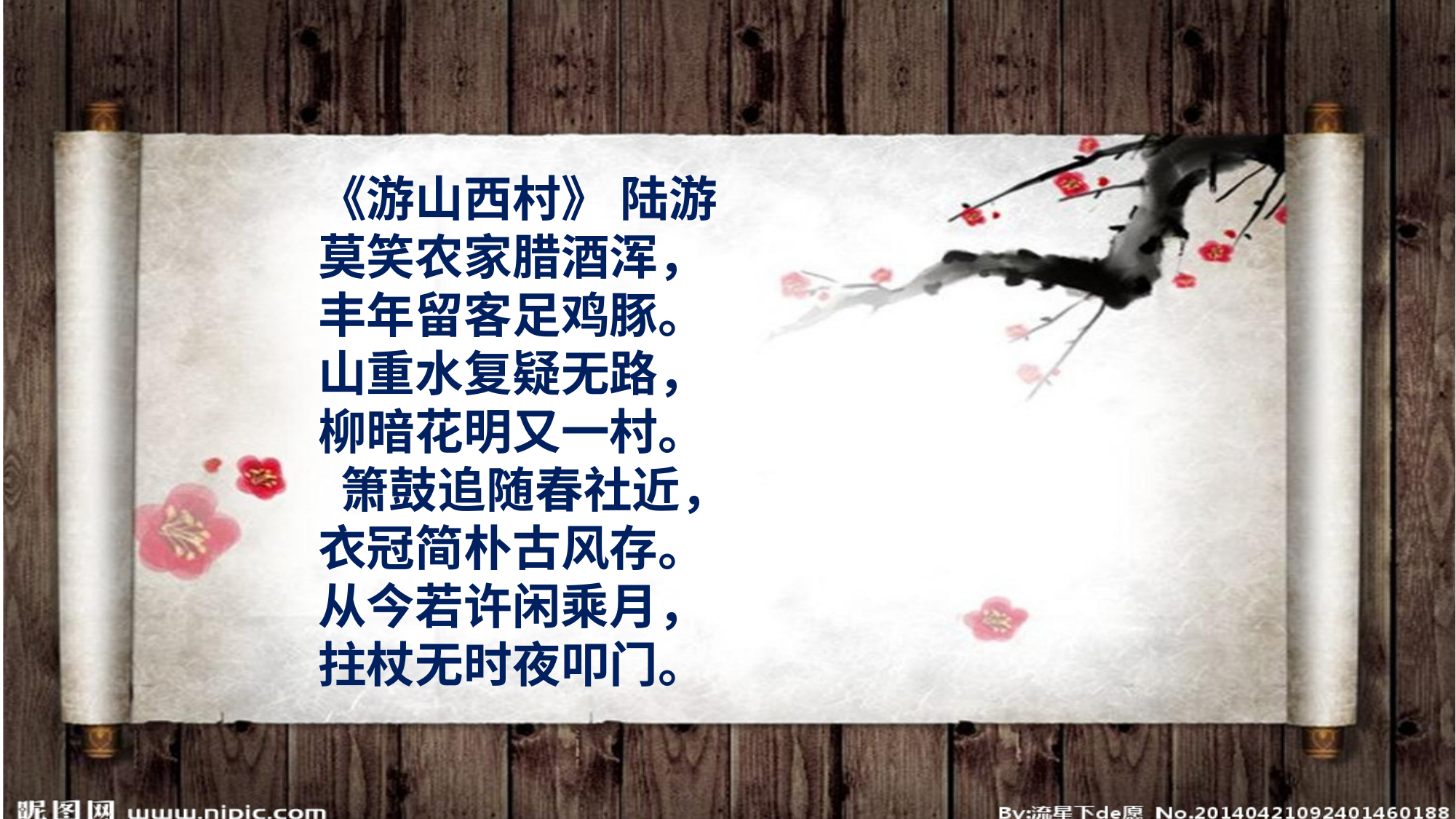

《游山西村》 陆游
莫笑农家腊酒浑，
丰年留客足鸡豚。
山重水复疑无路，
柳暗花明又一村。
 箫鼓追随春社近，
衣冠简朴古风存。
从今若许闲乘月，
拄杖无时夜叩门。